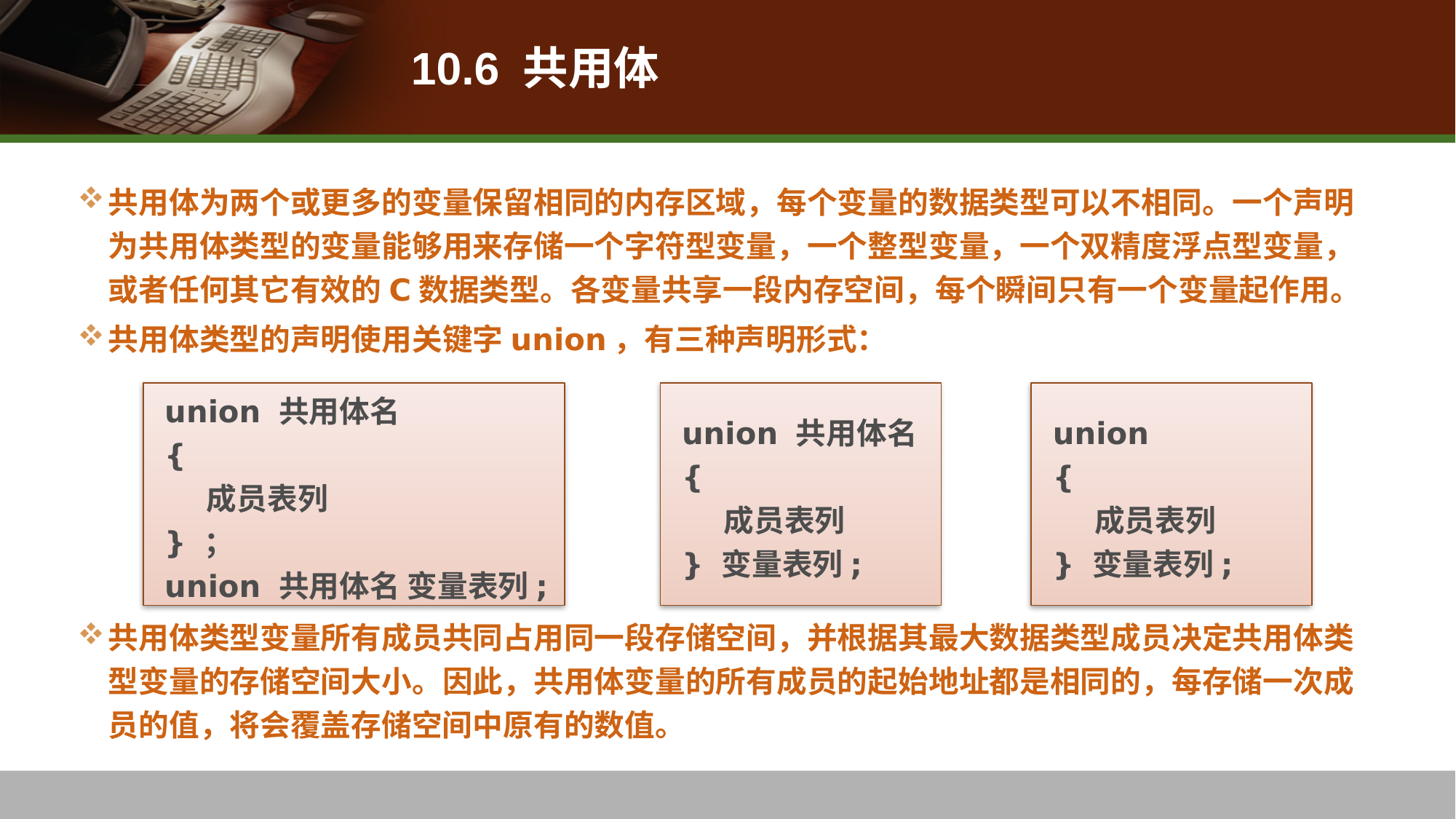

# 10.6 共用体
共用体为两个或更多的变量保留相同的内存区域，每个变量的数据类型可以不相同。一个声明为共用体类型的变量能够用来存储一个字符型变量，一个整型变量，一个双精度浮点型变量，或者任何其它有效的C数据类型。各变量共享一段内存空间，每个瞬间只有一个变量起作用。
共用体类型的声明使用关键字union，有三种声明形式：

共用体类型变量所有成员共同占用同一段存储空间，并根据其最大数据类型成员决定共用体类型变量的存储空间大小。因此，共用体变量的所有成员的起始地址都是相同的，每存储一次成员的值，将会覆盖存储空间中原有的数值。

union 共用体名
{
     成员表列
} ；
union 共用体名 变量表列;
union 共用体名
{
     成员表列
} 变量表列;
union
{
     成员表列
} 变量表列;